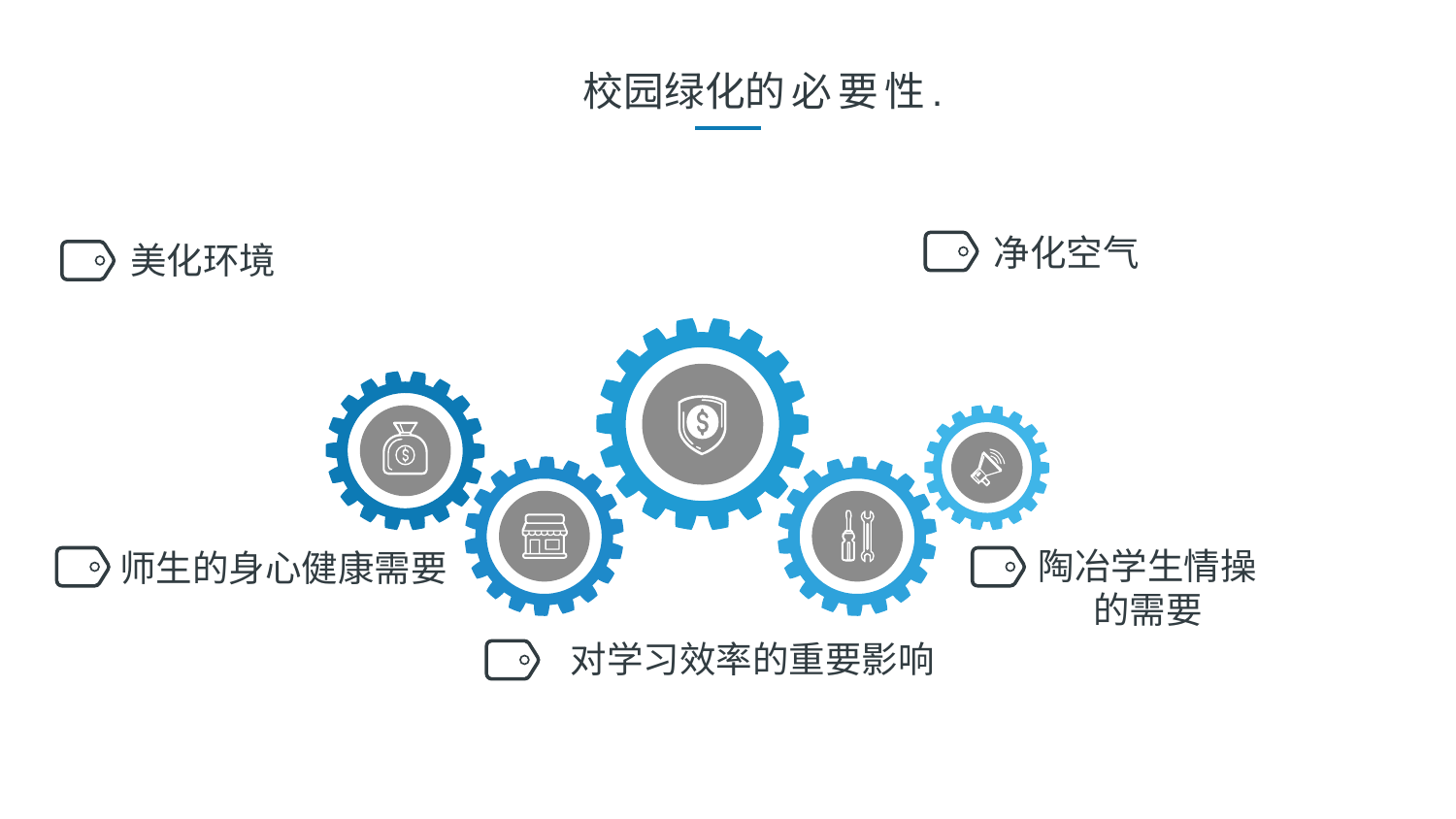

校园绿化的必要性.
净化空气

美化环境

陶冶学生情操
的需要
师生的身心健康需要

对学习效率的重要影响